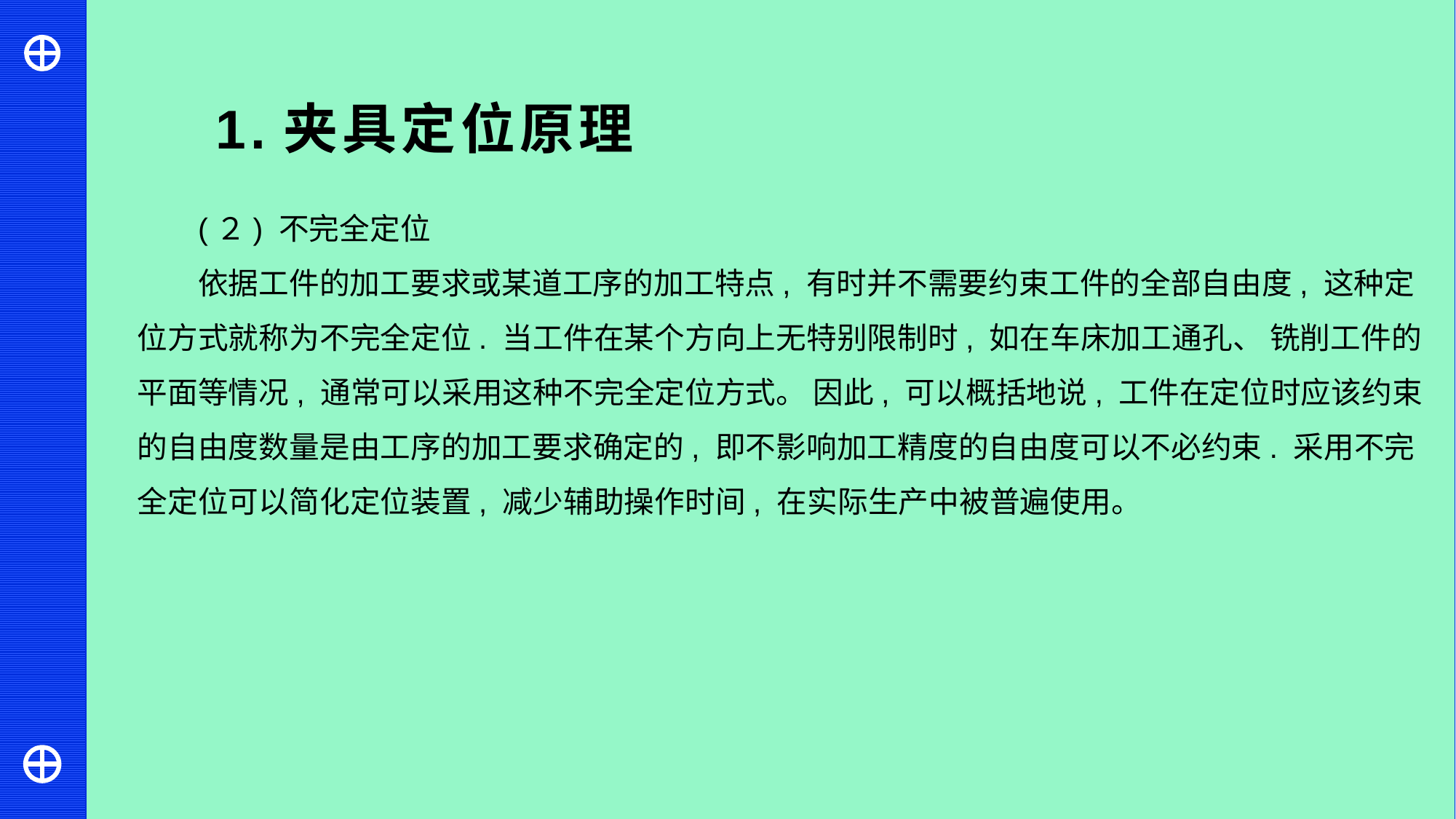

1.夹具定位原理
(２) 不完全定位
依据工件的加工要求或某道工序的加工特点, 有时并不需要约束工件的全部自由度, 这种定位方式就称为不完全定位. 当工件在某个方向上无特别限制时, 如在车床加工通孔、 铣削工件的平面等情况, 通常可以采用这种不完全定位方式。 因此, 可以概括地说, 工件在定位时应该约束的自由度数量是由工序的加工要求确定的, 即不影响加工精度的自由度可以不必约束. 采用不完全定位可以简化定位装置, 减少辅助操作时间, 在实际生产中被普遍使用。